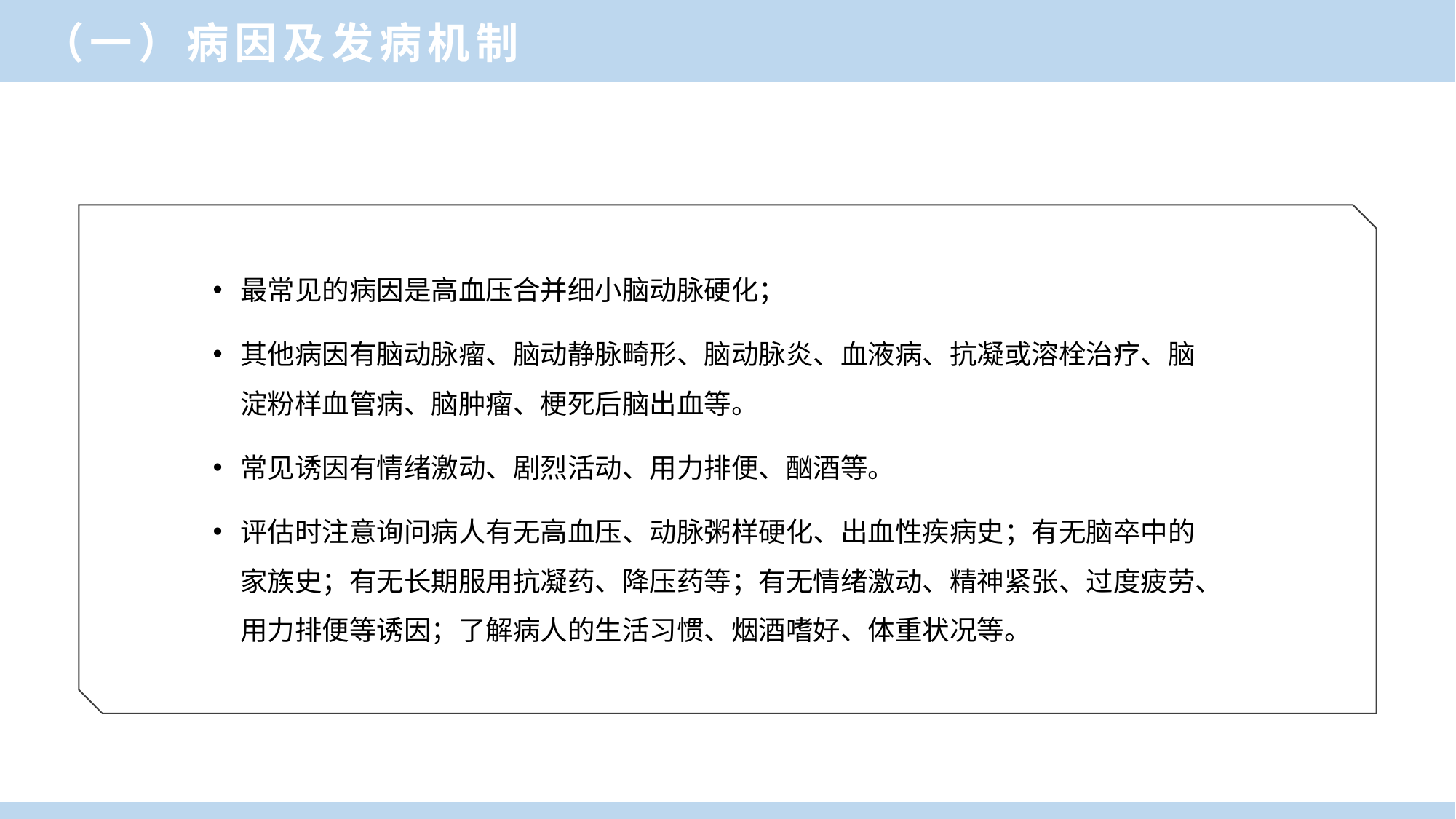

（一）病因及发病机制

最常见的病因是高血压合并细小脑动脉硬化；
其他病因有脑动脉瘤、脑动静脉畸形、脑动脉炎、血液病、抗凝或溶栓治疗、脑淀粉样血管病、脑肿瘤、梗死后脑出血等。
常见诱因有情绪激动、剧烈活动、用力排便、酗酒等。
评估时注意询问病人有无高血压、动脉粥样硬化、出血性疾病史；有无脑卒中的家族史；有无长期服用抗凝药、降压药等；有无情绪激动、精神紧张、过度疲劳、用力排便等诱因；了解病人的生活习惯、烟酒嗜好、体重状况等。